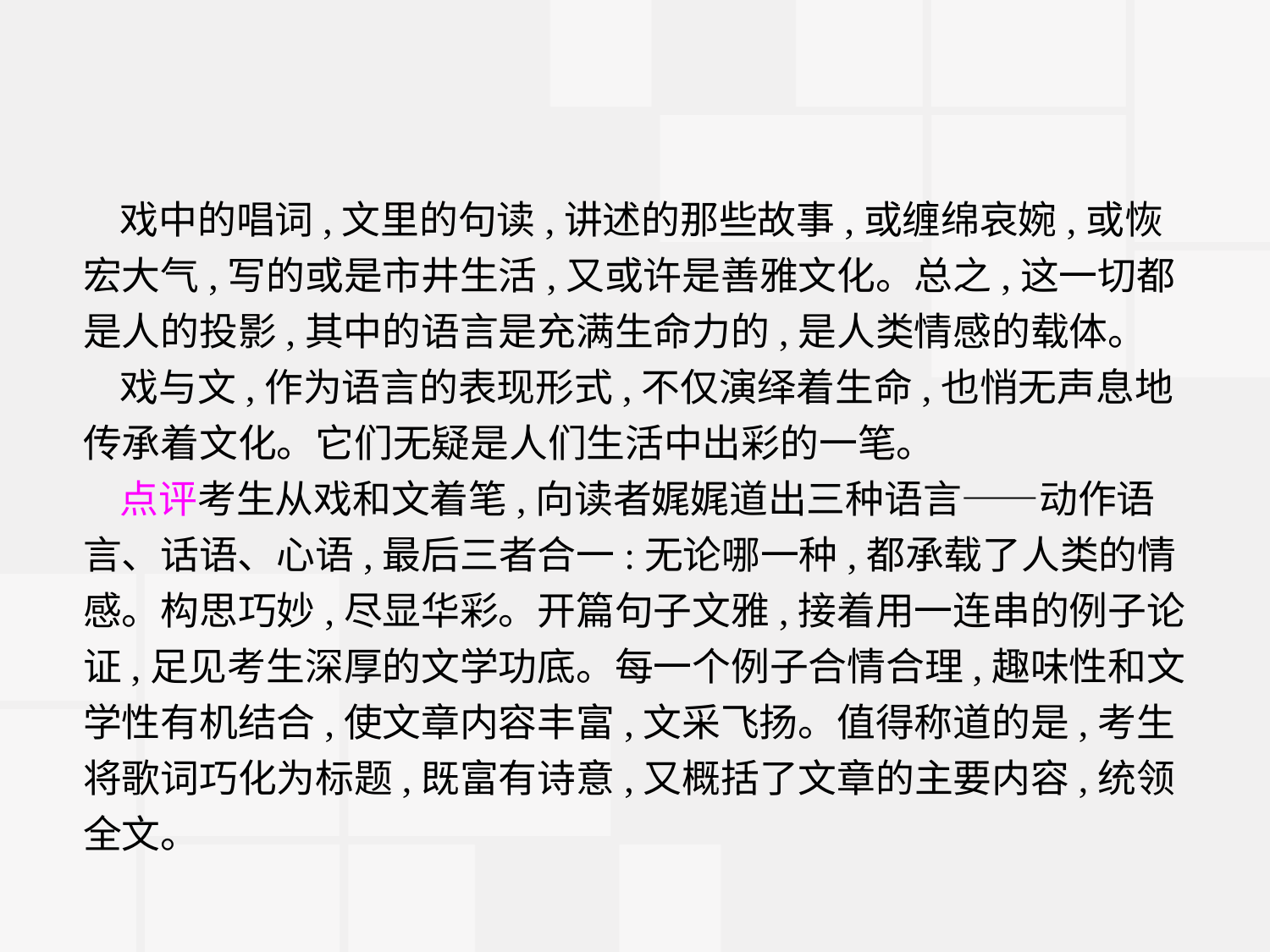

戏中的唱词,文里的句读,讲述的那些故事,或缠绵哀婉,或恢宏大气,写的或是市井生活,又或许是善雅文化。总之,这一切都是人的投影,其中的语言是充满生命力的,是人类情感的载体。
戏与文,作为语言的表现形式,不仅演绎着生命,也悄无声息地传承着文化。它们无疑是人们生活中出彩的一笔。
点评考生从戏和文着笔,向读者娓娓道出三种语言——动作语言、话语、心语,最后三者合一:无论哪一种,都承载了人类的情感。构思巧妙,尽显华彩。开篇句子文雅,接着用一连串的例子论证,足见考生深厚的文学功底。每一个例子合情合理,趣味性和文学性有机结合,使文章内容丰富,文采飞扬。值得称道的是,考生将歌词巧化为标题,既富有诗意,又概括了文章的主要内容,统领全文。